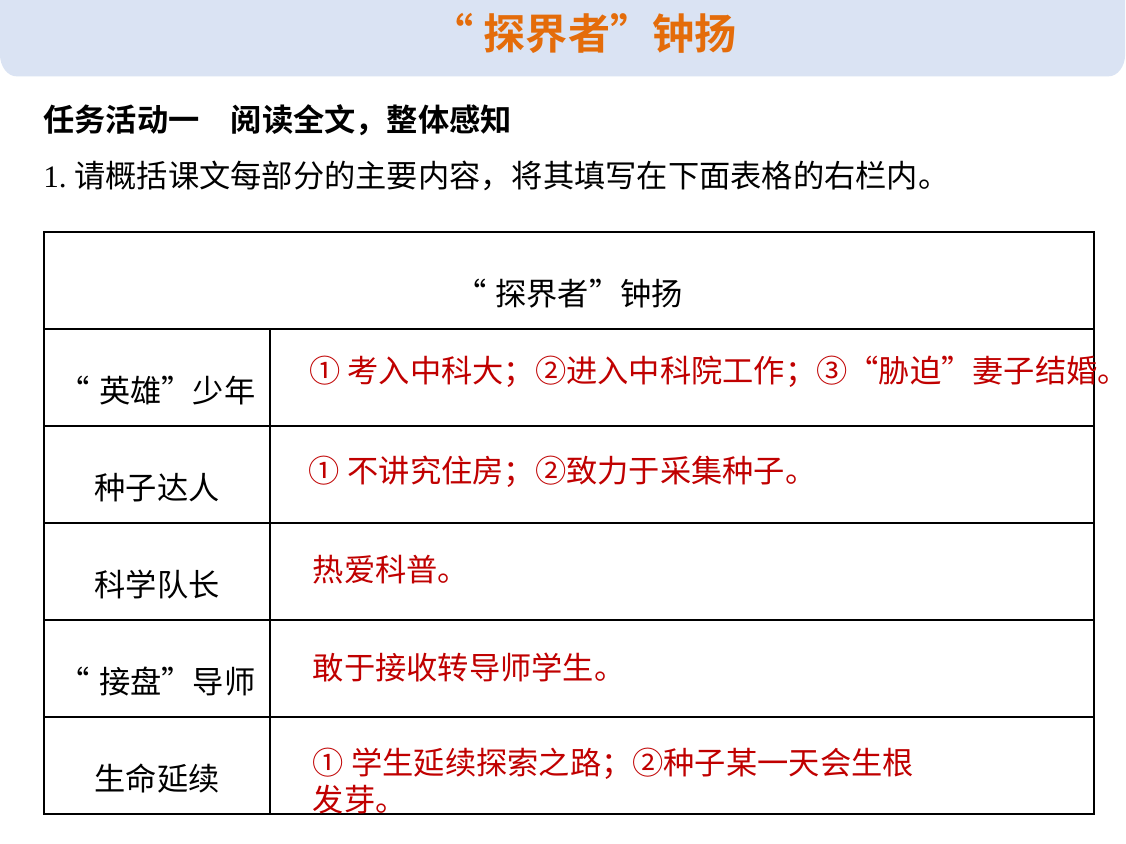

“探界者”钟扬
任务活动一　阅读全文，整体感知
1.请概括课文每部分的主要内容，将其填写在下面表格的右栏内。
| “探界者”钟扬 |  |
| --- | --- |
| “英雄”少年 |  |
| 种子达人 |  |
| 科学队长 |  |
| “接盘”导师 |  |
| 生命延续 |  |
①考入中科大；②进入中科院工作；③“胁迫”妻子结婚。
①不讲究住房；②致力于采集种子。
热爱科普。
敢于接收转导师学生。
①学生延续探索之路；②种子某一天会生根发芽。